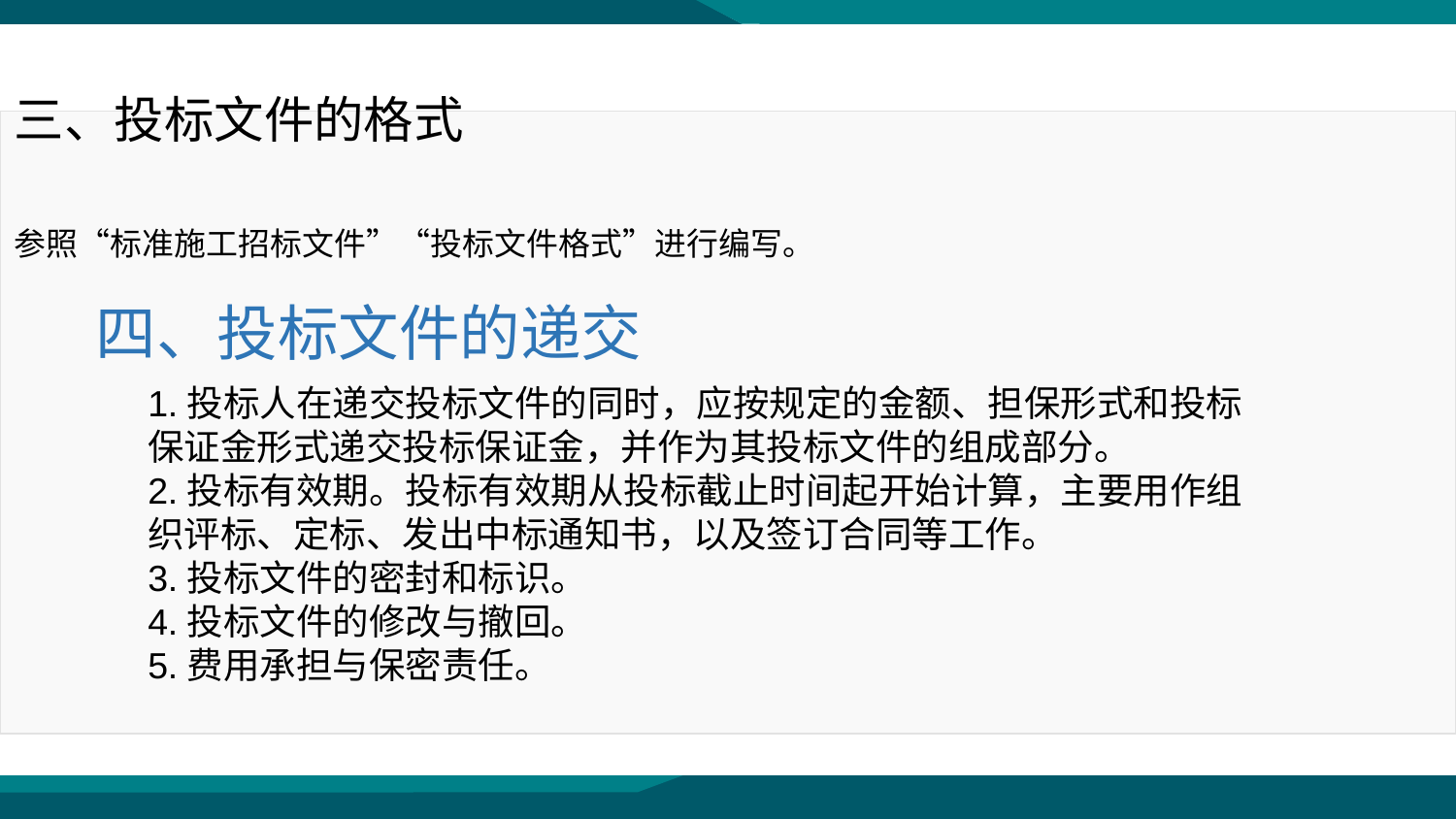

三、投标文件的格式
参照“标准施工招标文件”“投标文件格式”进行编写。
四、投标文件的递交
1.投标人在递交投标文件的同时，应按规定的金额、担保形式和投标保证金形式递交投标保证金，并作为其投标文件的组成部分。
2.投标有效期。投标有效期从投标截止时间起开始计算，主要用作组织评标、定标、发出中标通知书，以及签订合同等工作。
3.投标文件的密封和标识。
4.投标文件的修改与撤回。
5.费用承担与保密责任。